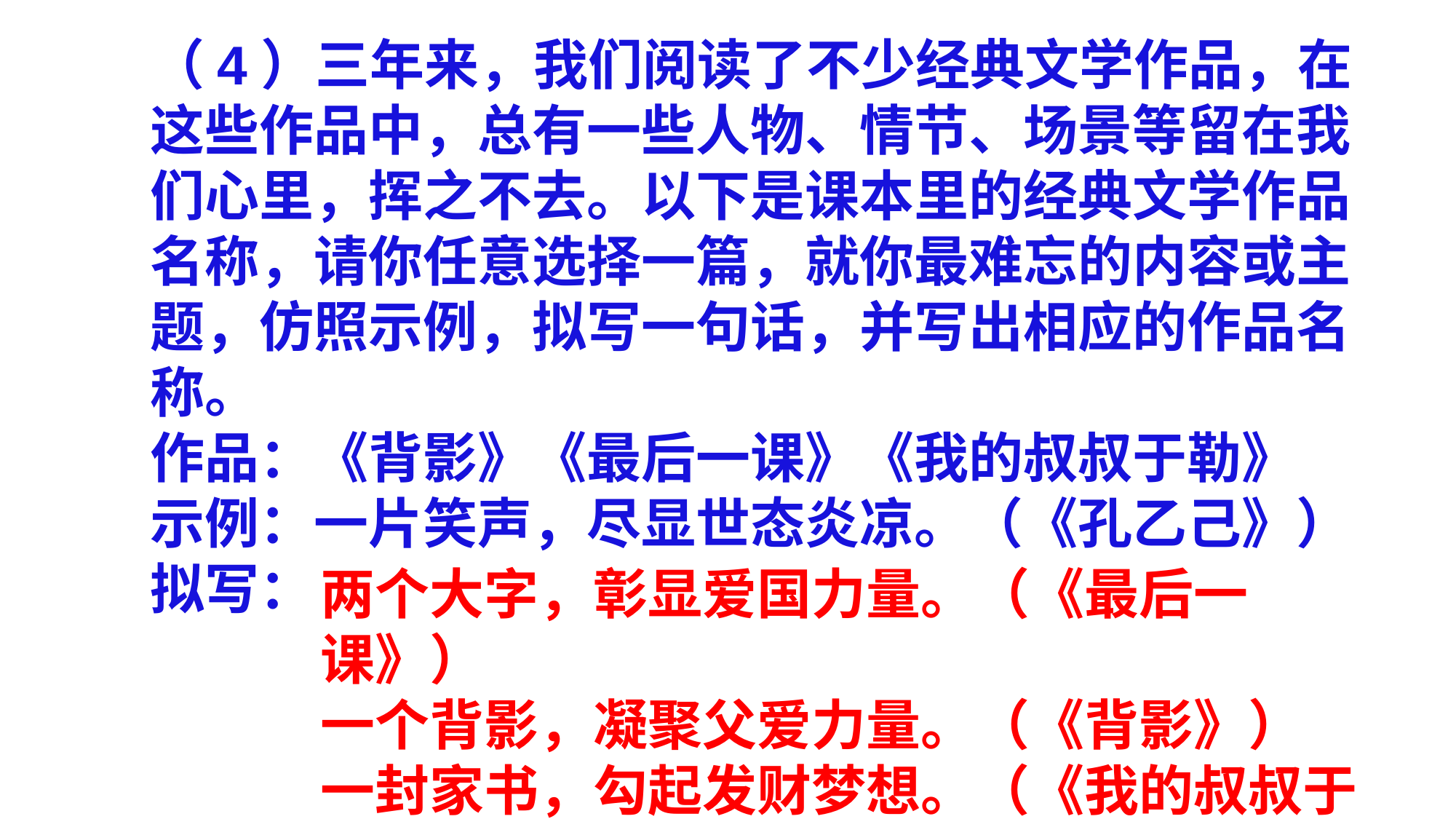

（4）三年来，我们阅读了不少经典文学作品，在这些作品中，总有一些人物、情节、场景等留在我们心里，挥之不去。以下是课本里的经典文学作品名称，请你任意选择一篇，就你最难忘的内容或主题，仿照示例，拟写一句话，并写出相应的作品名称。
作品：《背影》《最后一课》《我的叔叔于勒》
示例：一片笑声，尽显世态炎凉。（《孔乙己》）
拟写：
两个大字，彰显爱国力量。（《最后一课》）
一个背影，凝聚父爱力量。（《背影》）
一封家书，勾起发财梦想。（《我的叔叔于
                             勒》）